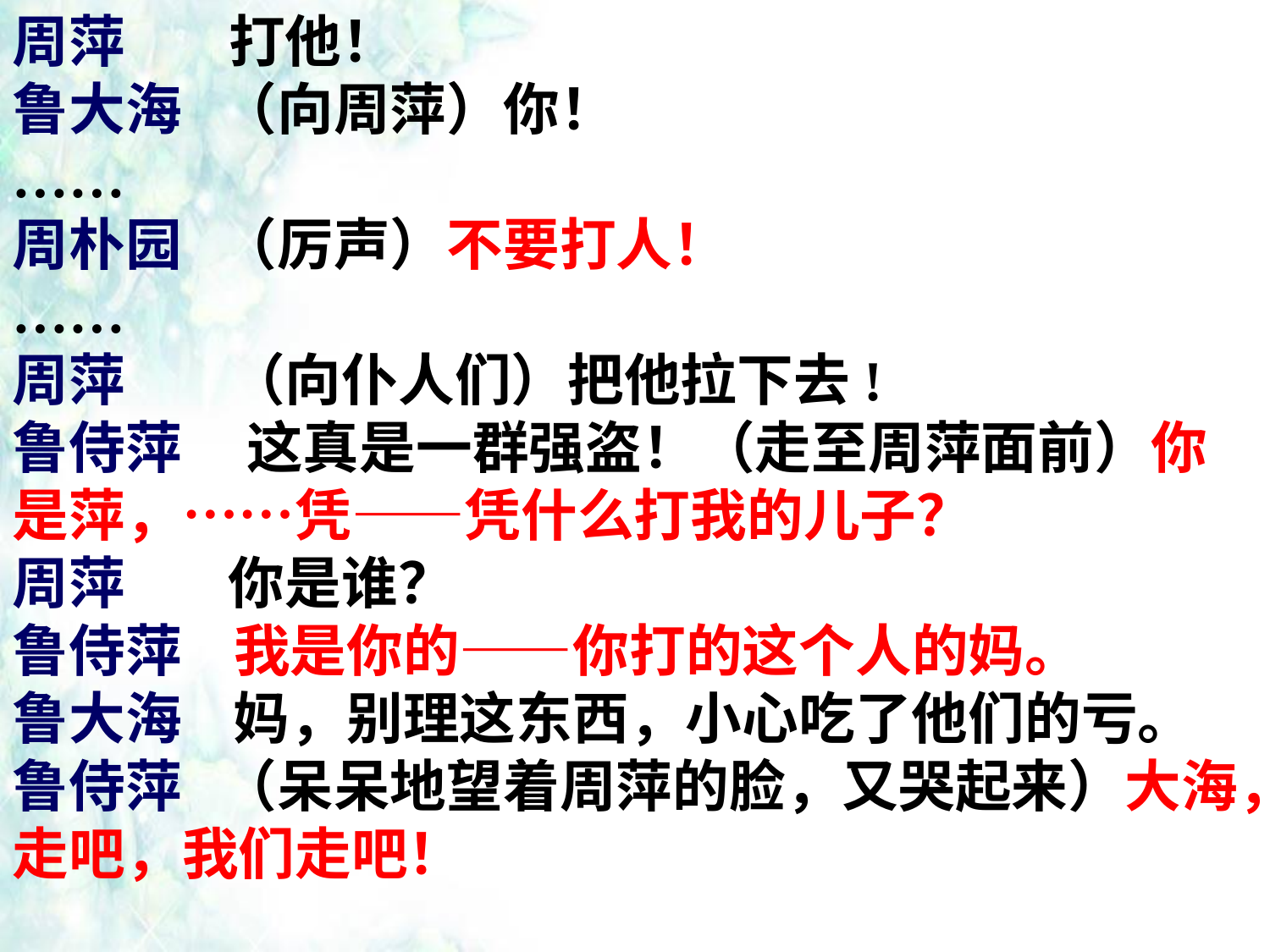

周萍        打他！
鲁大海   （向周萍）你！
……
周朴园   （厉声）不要打人！
……
周萍        （向仆人们）把他拉下去!
鲁侍萍     这真是一群强盗！（走至周萍面前）你是萍，……凭——凭什么打我的儿子？
周萍        你是谁？
鲁侍萍    我是你的——你打的这个人的妈。
鲁大海    妈，别理这东西，小心吃了他们的亏。
鲁侍萍   （呆呆地望着周萍的脸，又哭起来）大海，走吧，我们走吧！